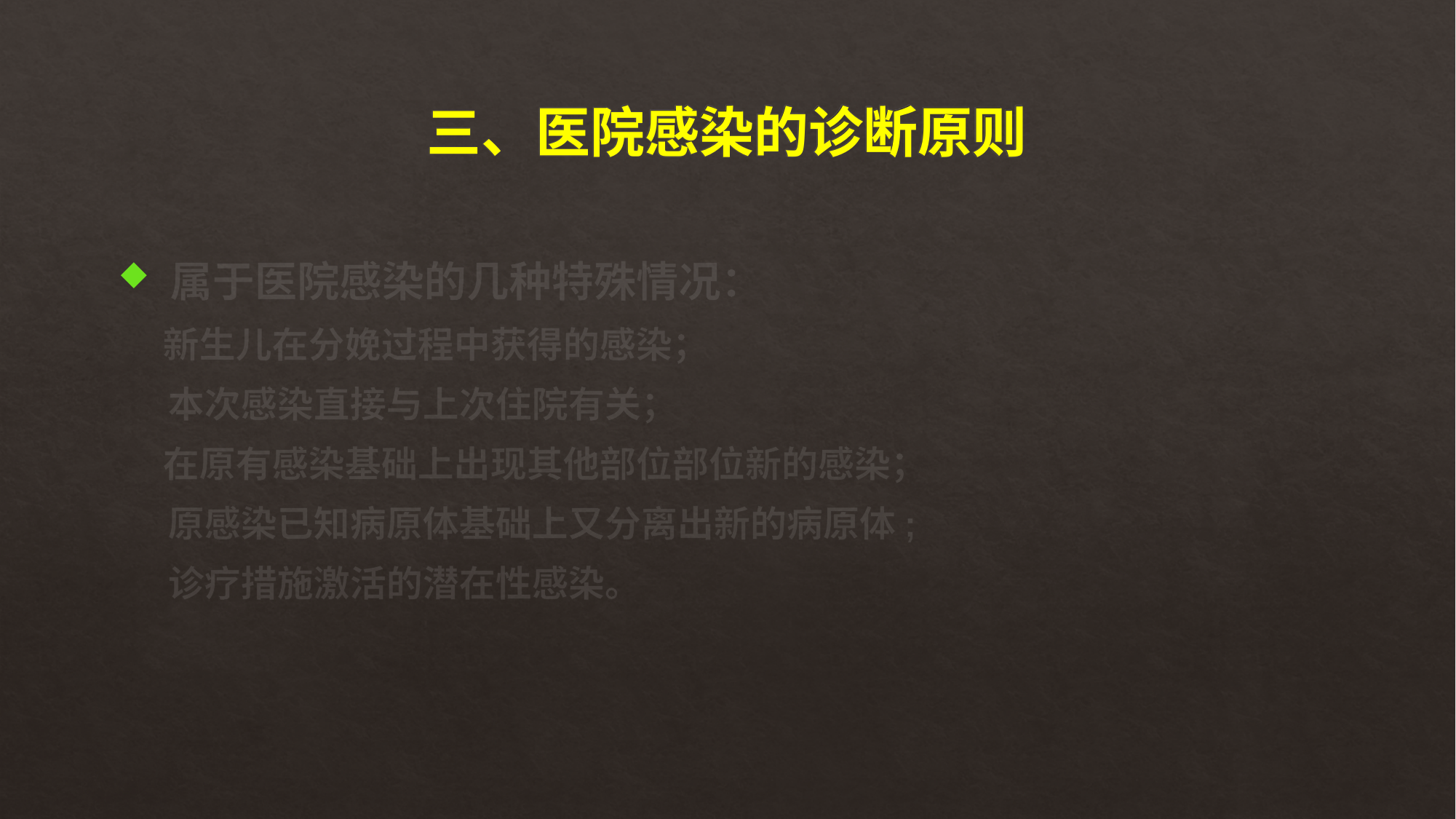

# 三、医院感染的诊断原则
 属于医院感染的几种特殊情况：
　 新生儿在分娩过程中获得的感染；
     本次感染直接与上次住院有关；
　 在原有感染基础上出现其他部位部位新的感染；
     原感染已知病原体基础上又分离出新的病原体;
     诊疗措施激活的潜在性感染。